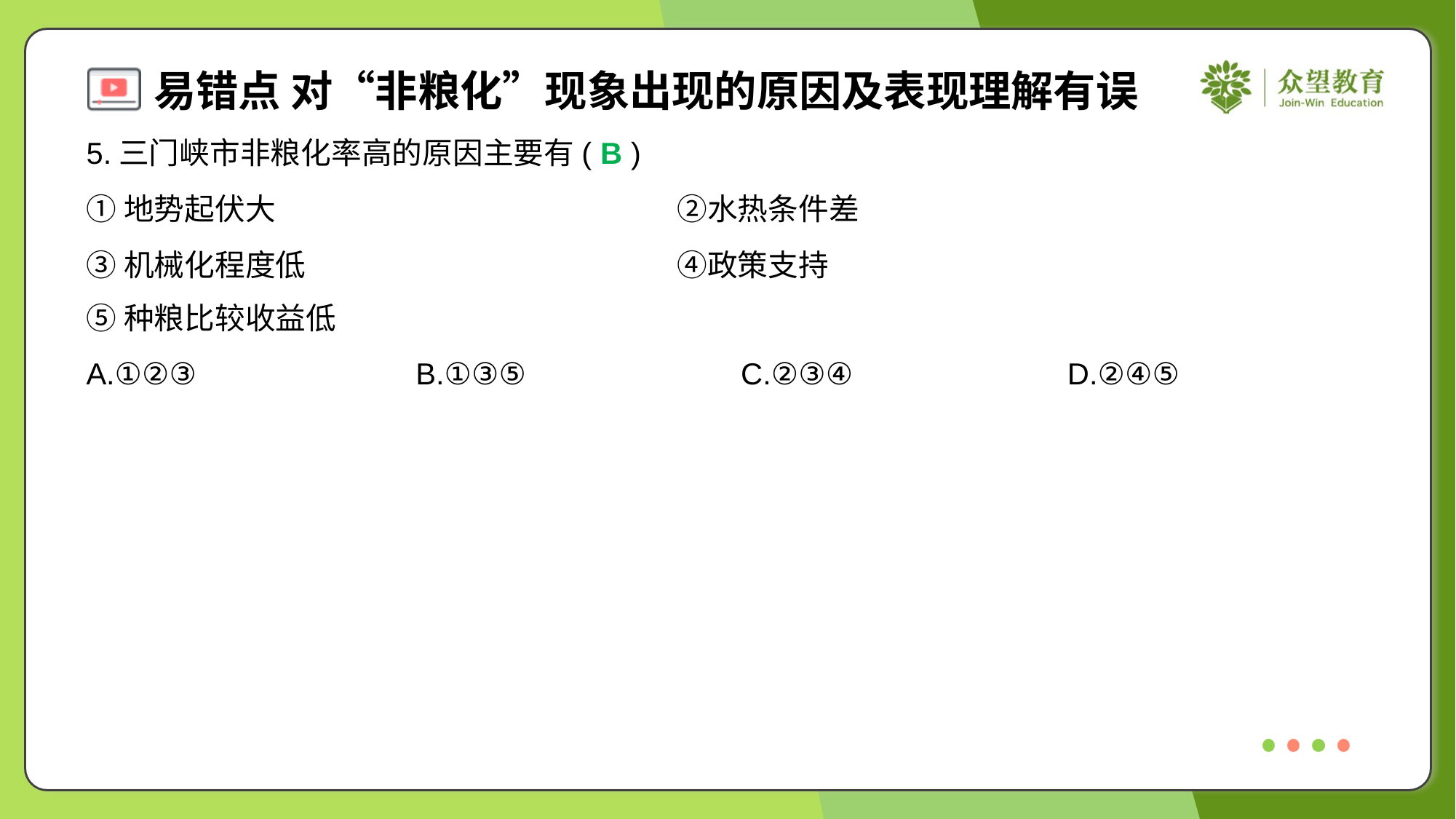

5.三门峡市非粮化率高的原因主要有(     )
B
①地势起伏大	②水热条件差
③机械化程度低	④政策支持
⑤种粮比较收益低
A.①②③	B.①③⑤	C.②③④	D.②④⑤